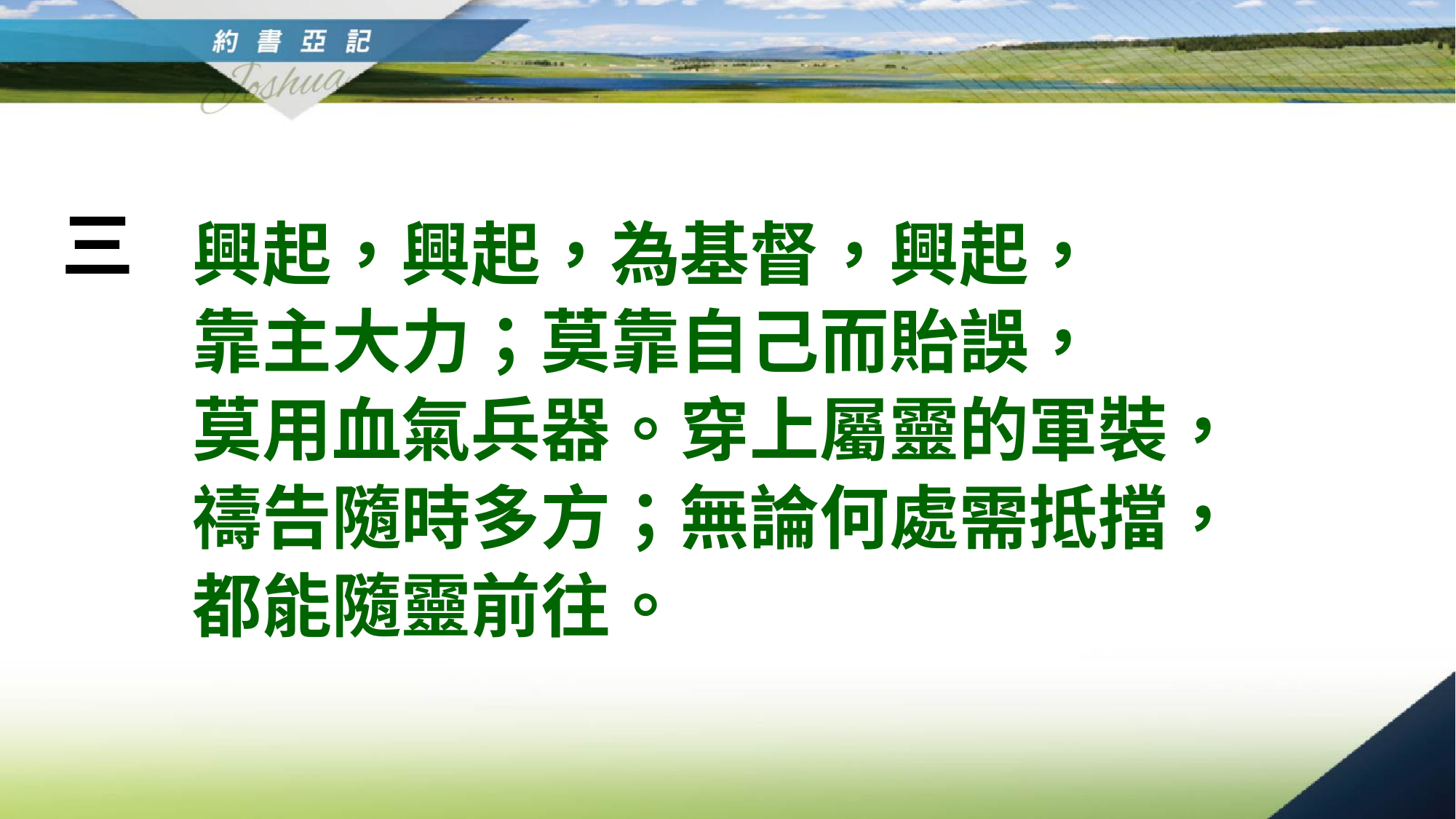

三

興起，興起，為基督，興起，
靠主大力；莫靠自己而貽誤，
莫用血氣兵器。穿上屬靈的軍裝，
禱告隨時多方；無論何處需抵擋，
都能隨靈前往。